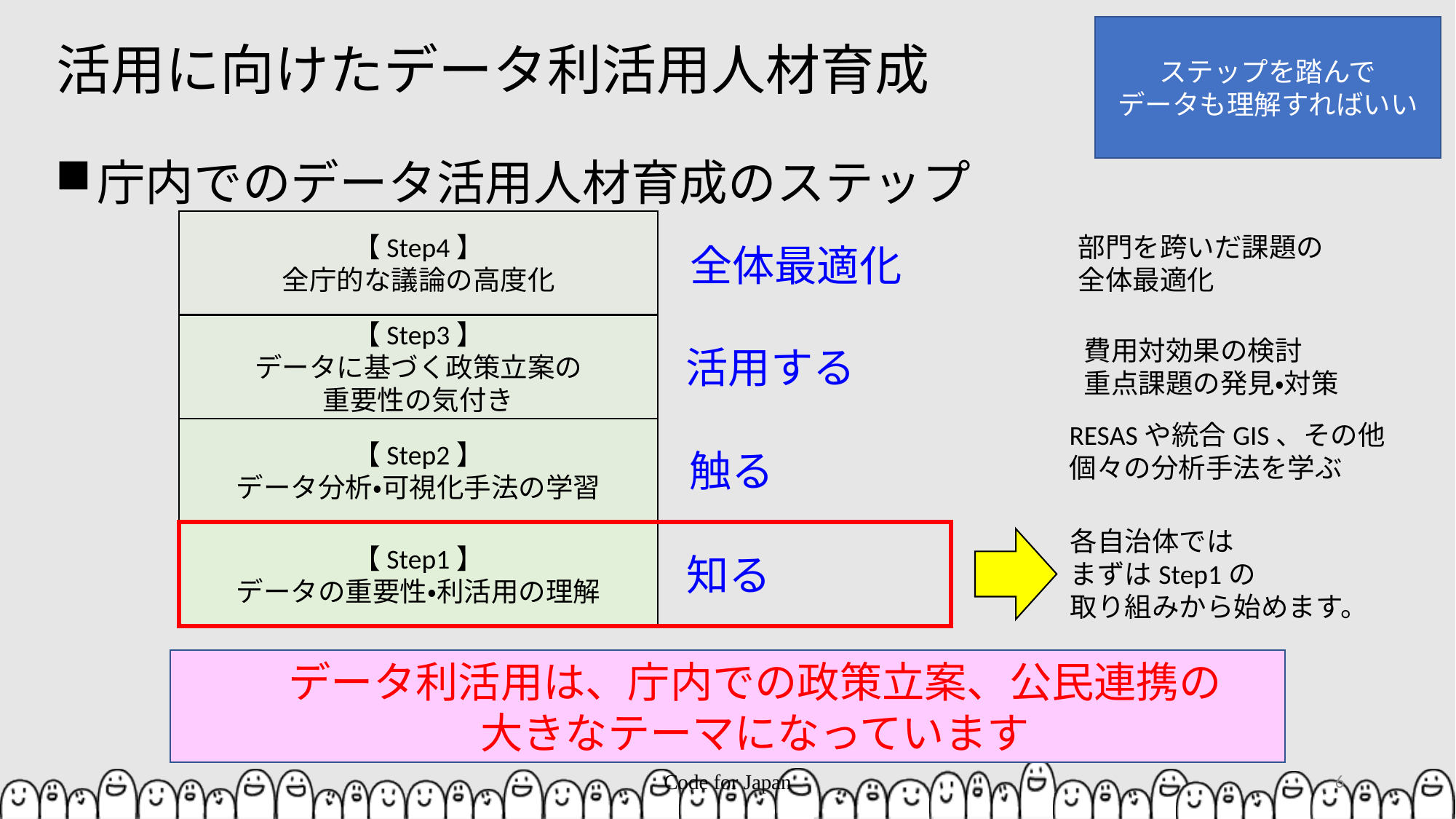

ステップを踏んで
データも理解すればいい
# 活用に向けたデータ利活用人材育成
庁内でのデータ活用人材育成のステップ

【Step4】
全庁的な議論の高度化
部門を跨いだ課題の
全体最適化
全体最適化
【Step3】
データに基づく政策立案の
重要性の気付き
費用対効果の検討
重点課題の発見・対策
活用する
RESASや統合GIS、その他
個々の分析手法を学ぶ
【Step2】
データ分析・可視化手法の学習
触る
各自治体では
まずはStep1の
取り組みから始めます。

【Step1】
データの重要性・利活用の理解

知る
データ利活用は、庁内での政策立案、公民連携の
大きなテーマになっています
Code for Japan
6